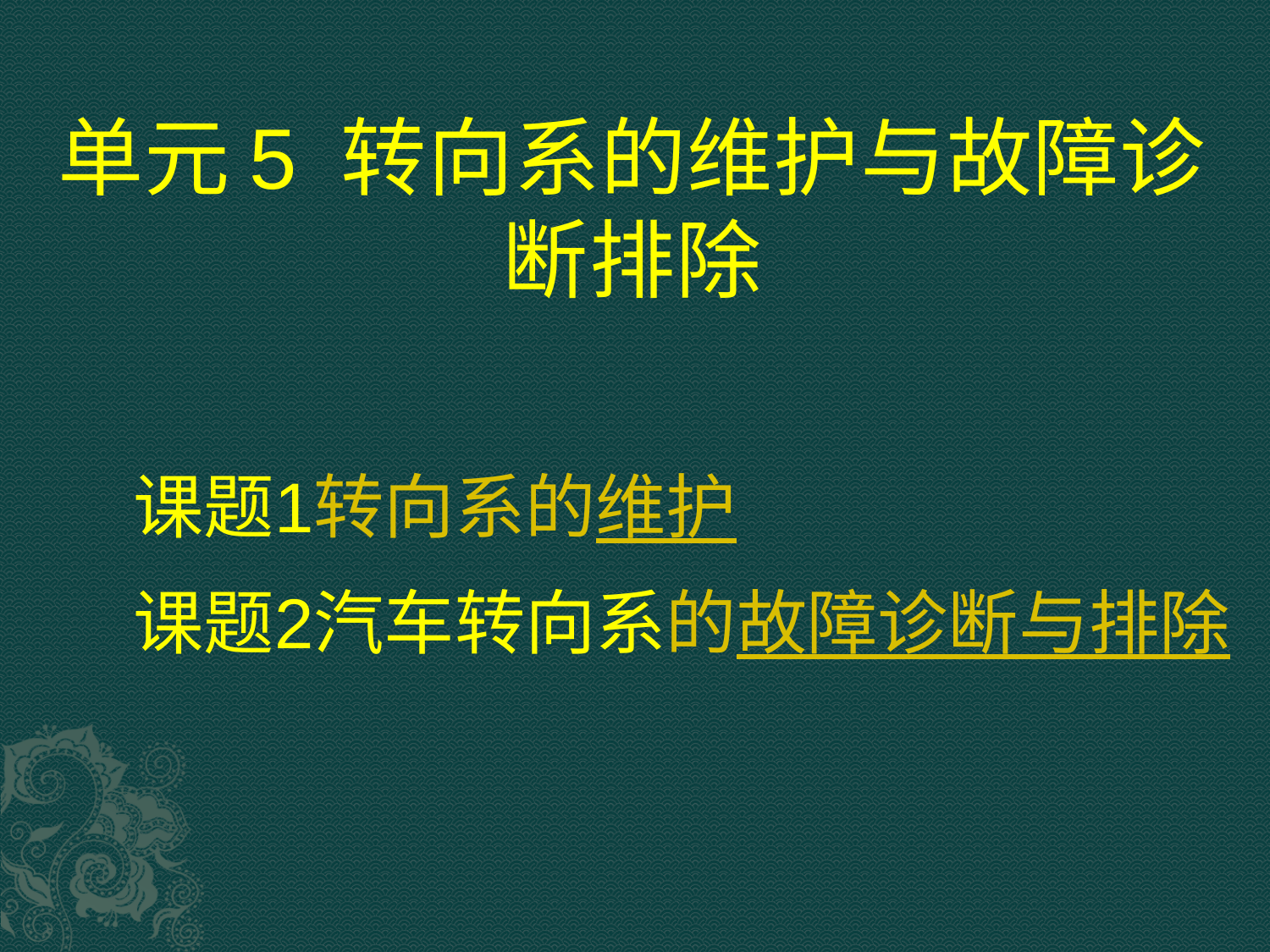

# 单元5 转向系的维护与故障诊断排除
     课题1转向系的维护
     课题2汽车转向系的故障诊断与排除